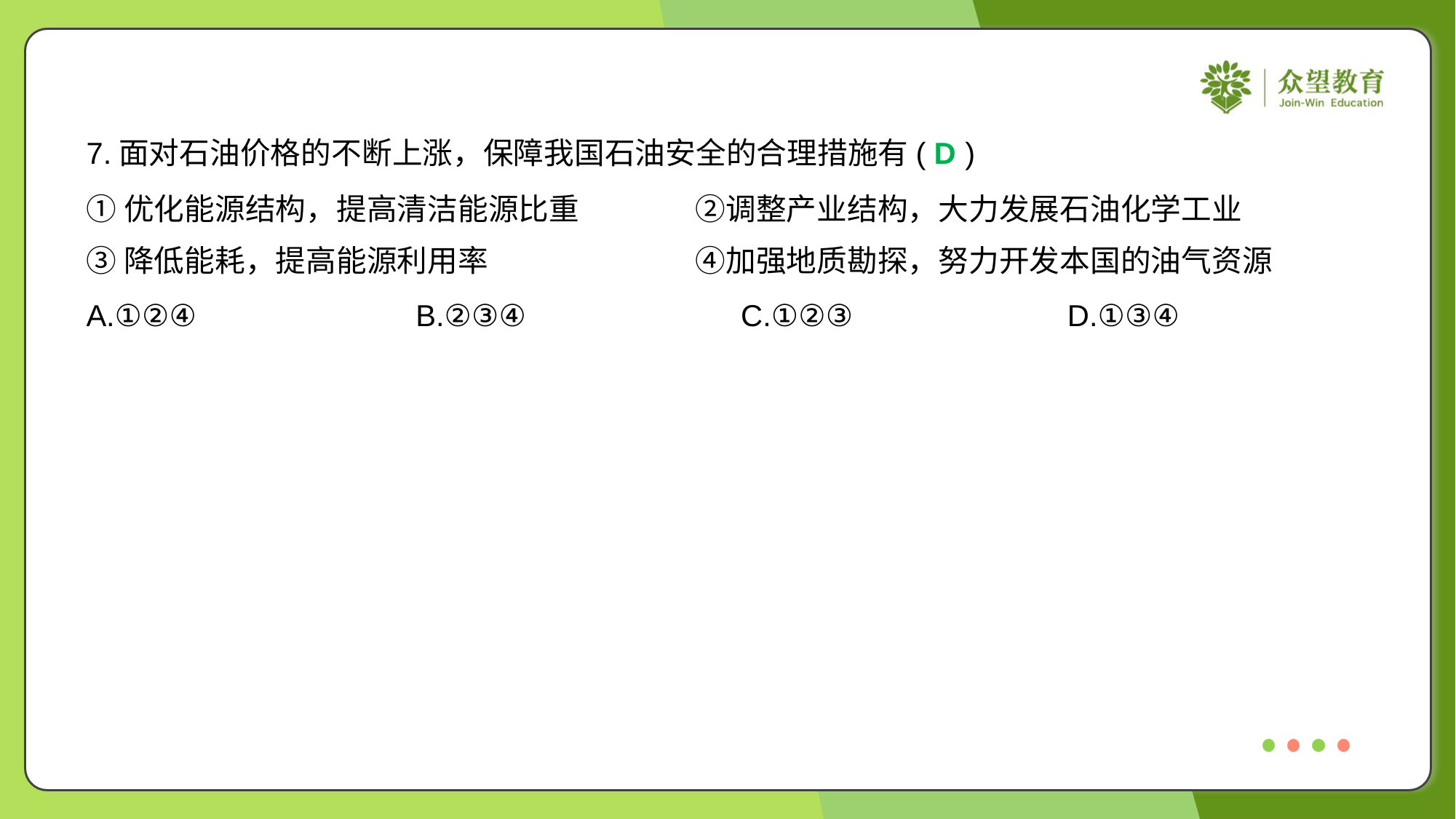

7.面对石油价格的不断上涨，保障我国石油安全的合理措施有(     )
D
①优化能源结构，提高清洁能源比重	②调整产业结构，大力发展石油化学工业
③降低能耗，提高能源利用率	④加强地质勘探，努力开发本国的油气资源
A.①②④	B.②③④	C.①②③	D.①③④